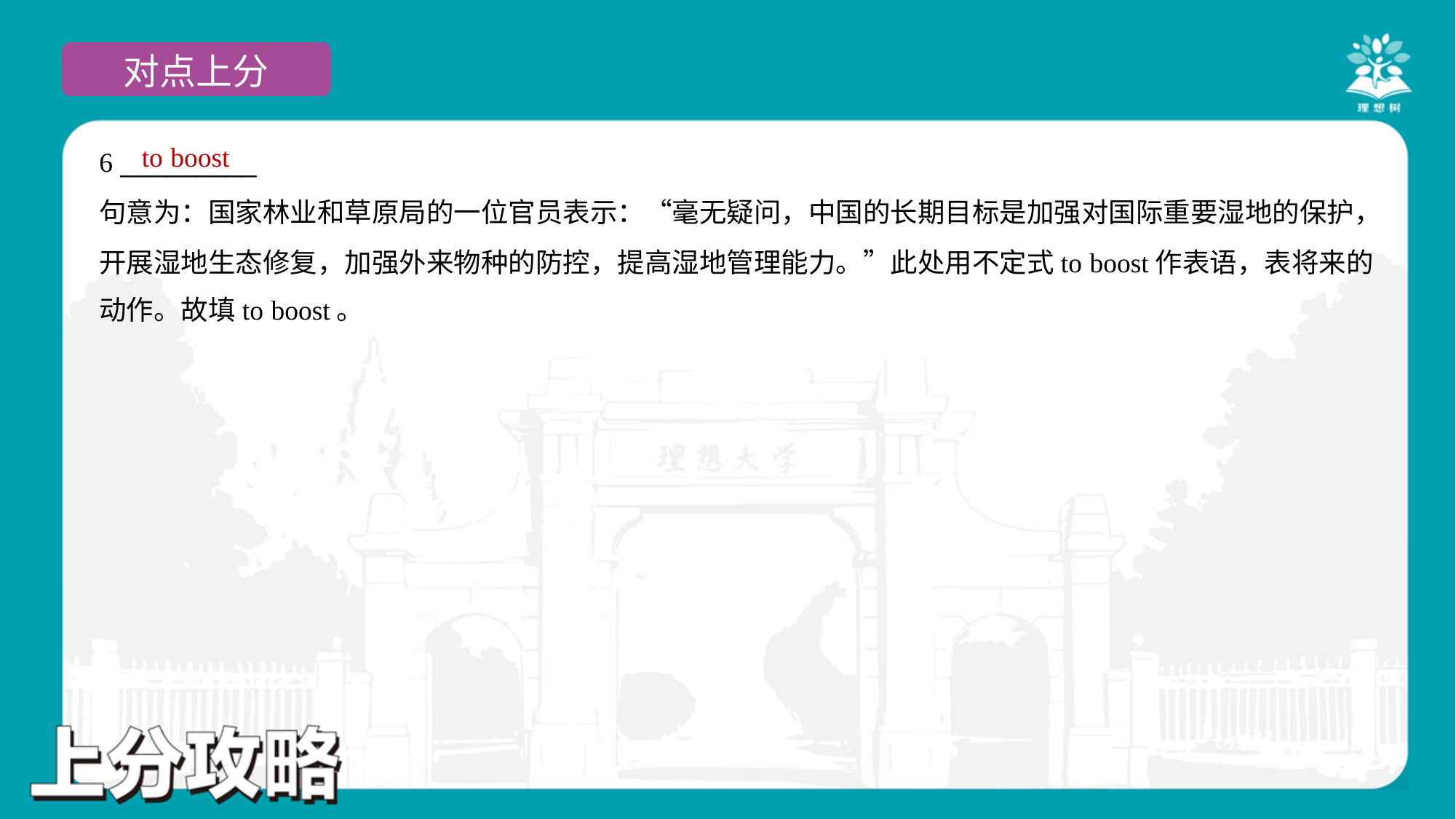

to boost
6 _________
句意为：国家林业和草原局的一位官员表示：“毫无疑问，中国的长期目标是加强对国际重要湿地的保护，
开展湿地生态修复，加强外来物种的防控，提高湿地管理能力。”此处用不定式to boost作表语，表将来的
动作。故填to boost。